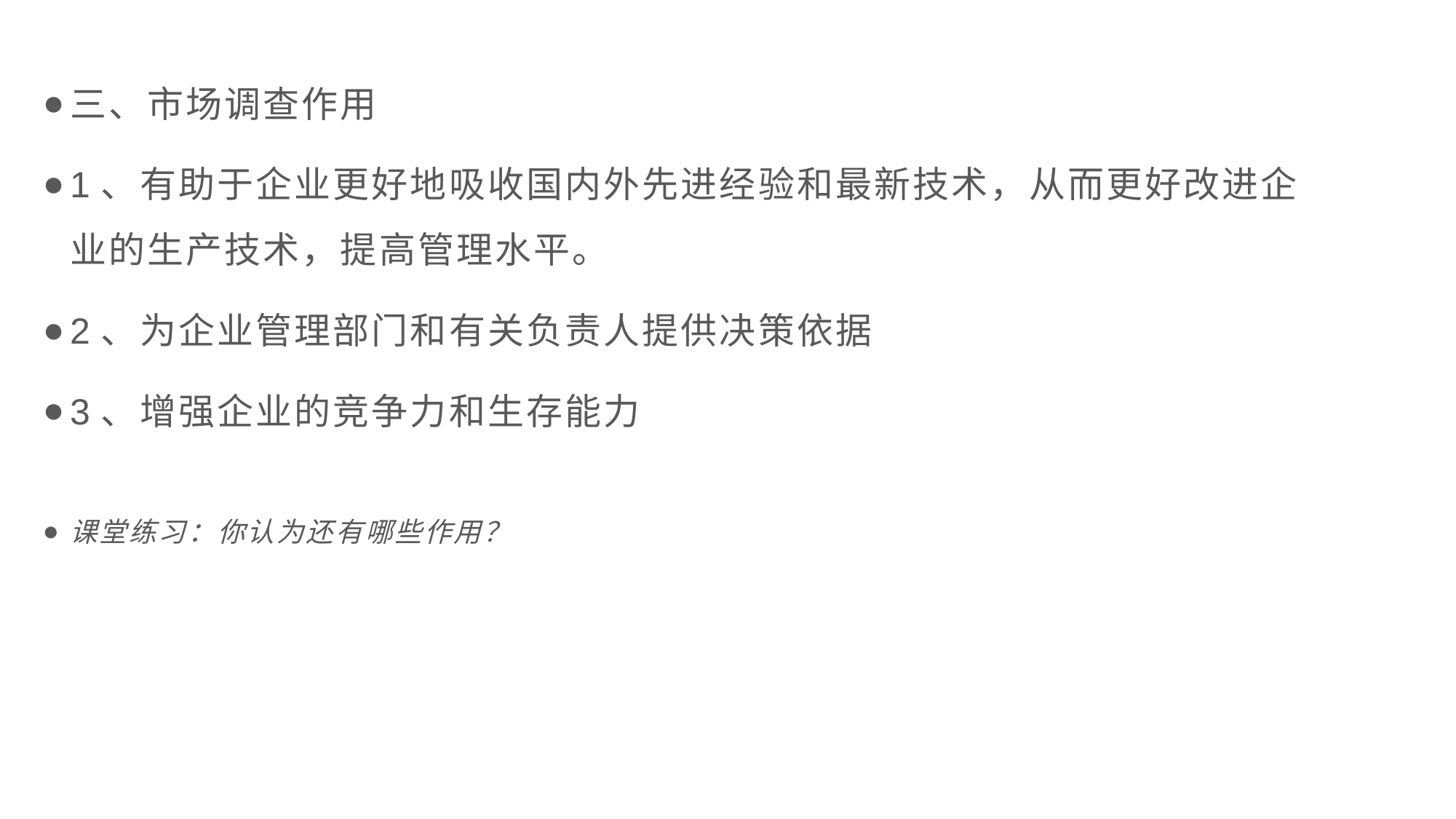

三、市场调查作用
1、有助于企业更好地吸收国内外先进经验和最新技术，从而更好改进企业的生产技术，提高管理水平。
2、为企业管理部门和有关负责人提供决策依据
3、增强企业的竞争力和生存能力

课堂练习：你认为还有哪些作用？
12